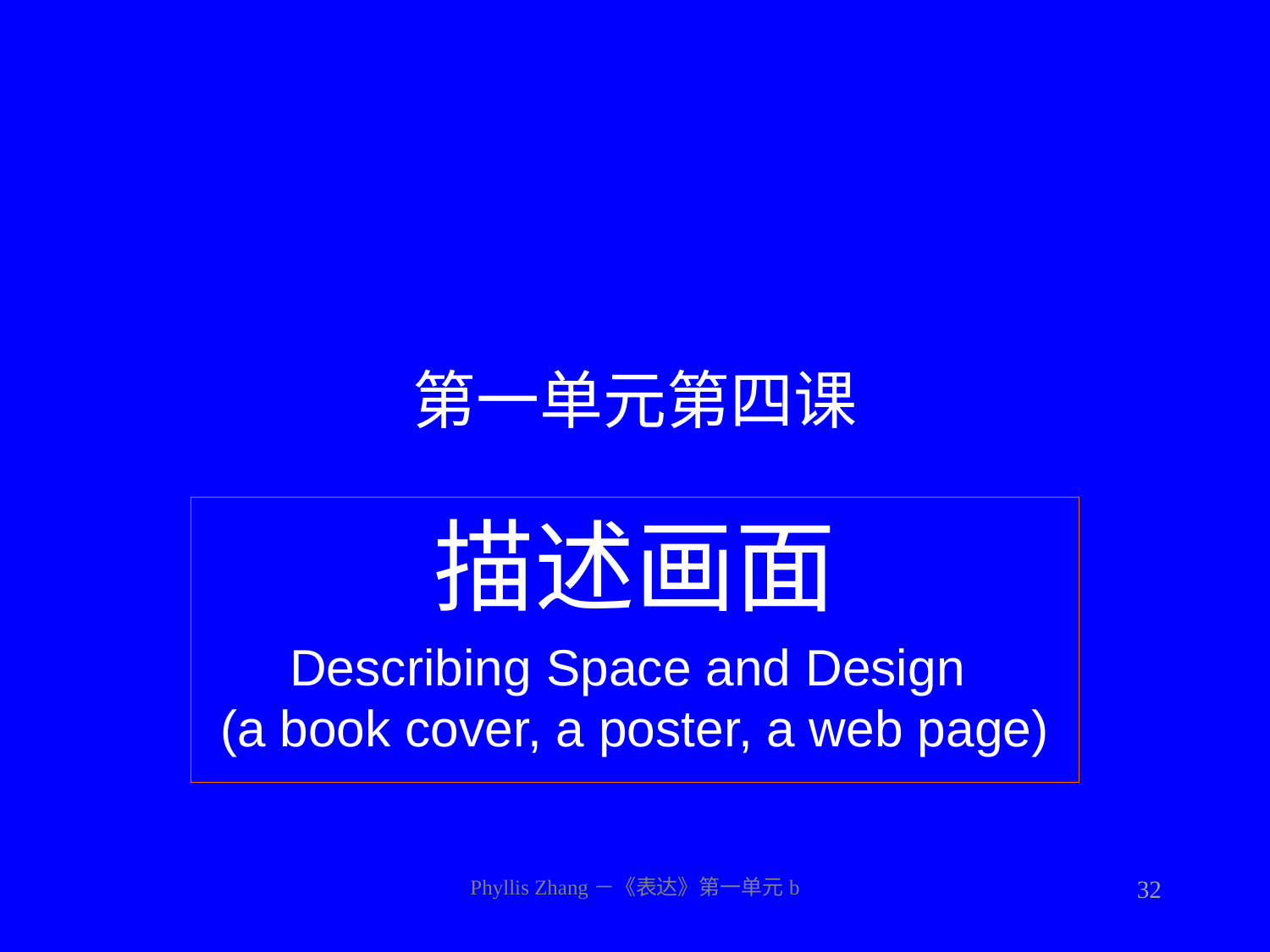

# 第一单元第四课
描述画面
Describing Space and Design
(a book cover, a poster, a web page)
Phyllis Zhang－《表达》第一单元b
32